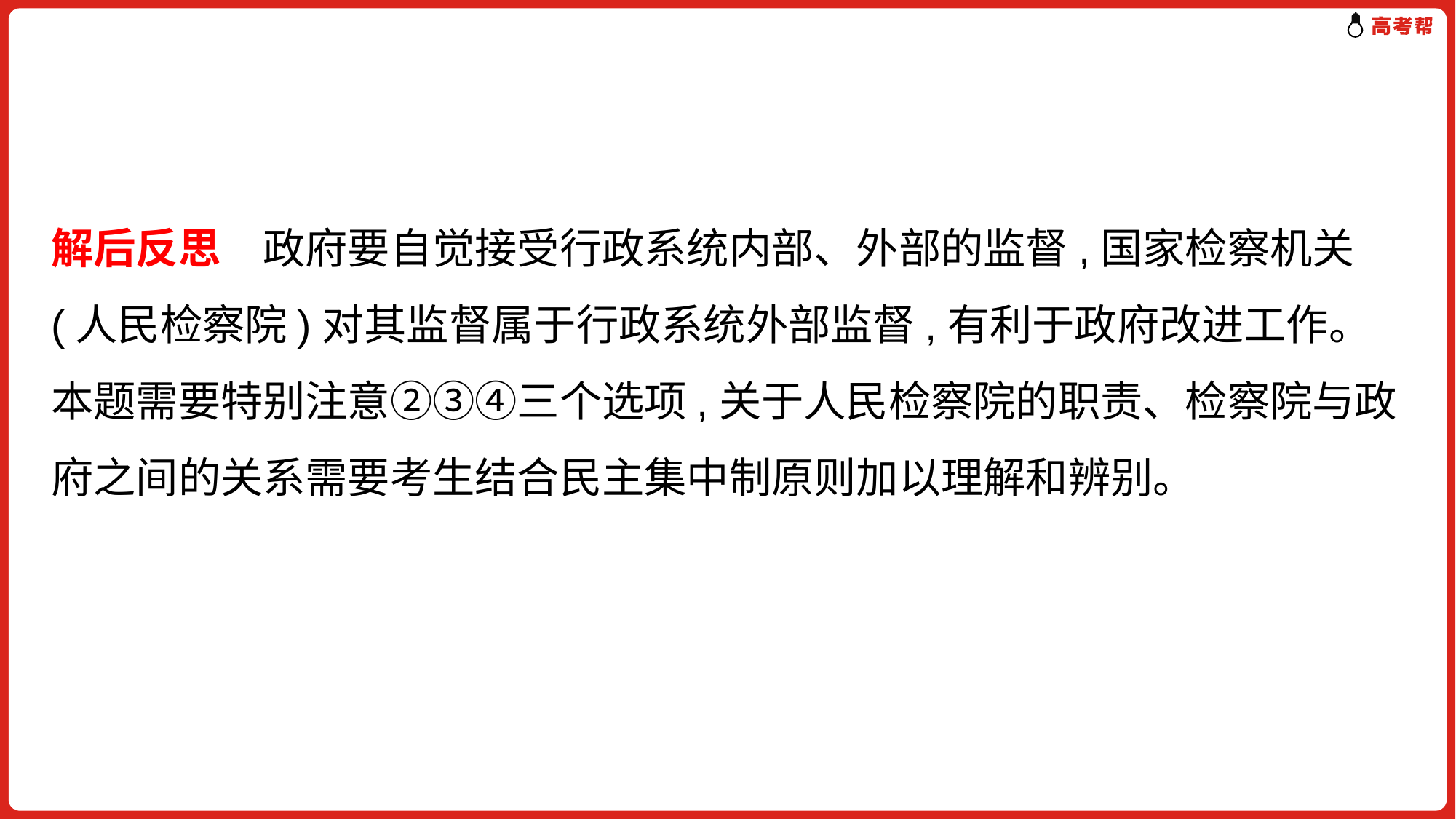

# 解后反思　政府要自觉接受行政系统内部、外部的监督,国家检察机关(人民检察院)对其监督属于行政系统外部监督,有利于政府改进工作。本题需要特别注意②③④三个选项,关于人民检察院的职责、检察院与政府之间的关系需要考生结合民主集中制原则加以理解和辨别。